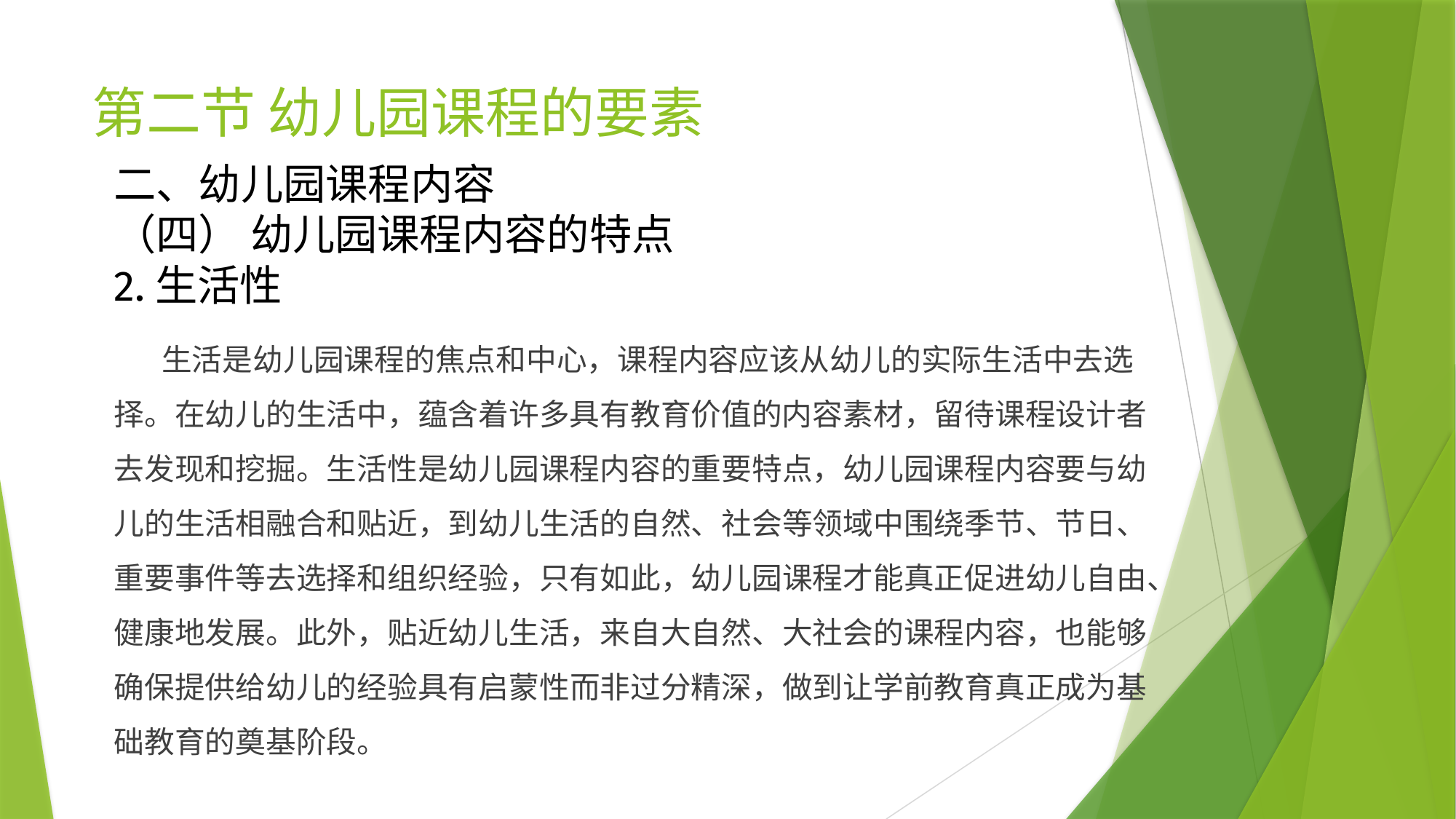

# 第二节 幼儿园课程的要素
二、幼儿园课程内容
（四） 幼儿园课程内容的特点
2.生活性
      生活是幼儿园课程的焦点和中心，课程内容应该从幼儿的实际生活中去选择。在幼儿的生活中，蕴含着许多具有教育价值的内容素材，留待课程设计者去发现和挖掘。生活性是幼儿园课程内容的重要特点，幼儿园课程内容要与幼儿的生活相融合和贴近，到幼儿生活的自然、社会等领域中围绕季节、节日、重要事件等去选择和组织经验，只有如此，幼儿园课程才能真正促进幼儿自由、健康地发展。此外，贴近幼儿生活，来自大自然、大社会的课程内容，也能够确保提供给幼儿的经验具有启蒙性而非过分精深，做到让学前教育真正成为基础教育的奠基阶段。